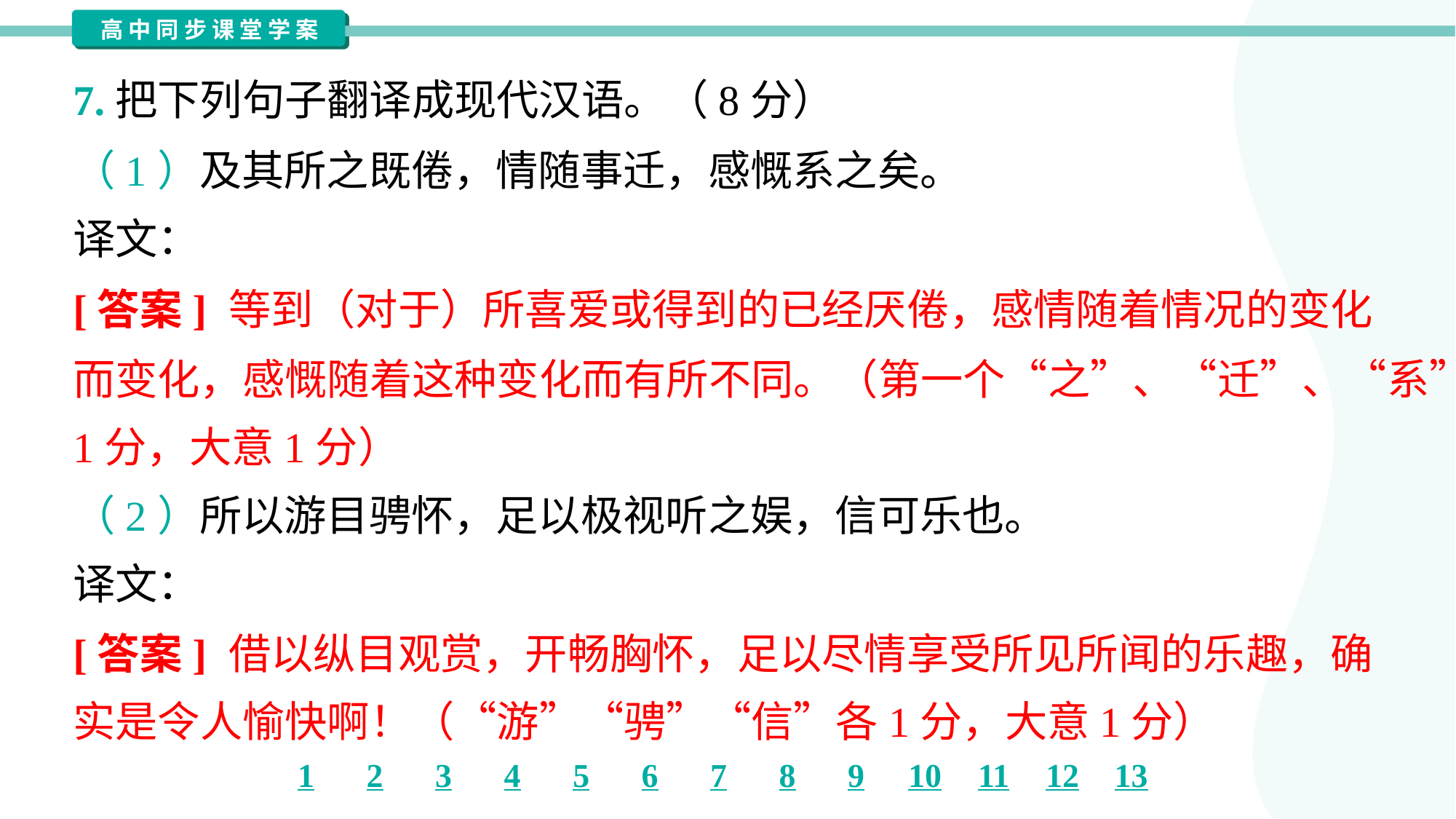

7.把下列句子翻译成现代汉语。（8分）
（1）及其所之既倦，情随事迁，感慨系之矣。
译文：
[答案] 等到（对于）所喜爱或得到的已经厌倦，感情随着情况的变化
而变化，感慨随着这种变化而有所不同。（第一个“之”、“迁”、“系”各
1分，大意1分）
（2）所以游目骋怀，足以极视听之娱，信可乐也。
译文：
[答案] 借以纵目观赏，开畅胸怀，足以尽情享受所见所闻的乐趣，确
实是令人愉快啊！（“游”“骋”“信”各1分，大意1分）